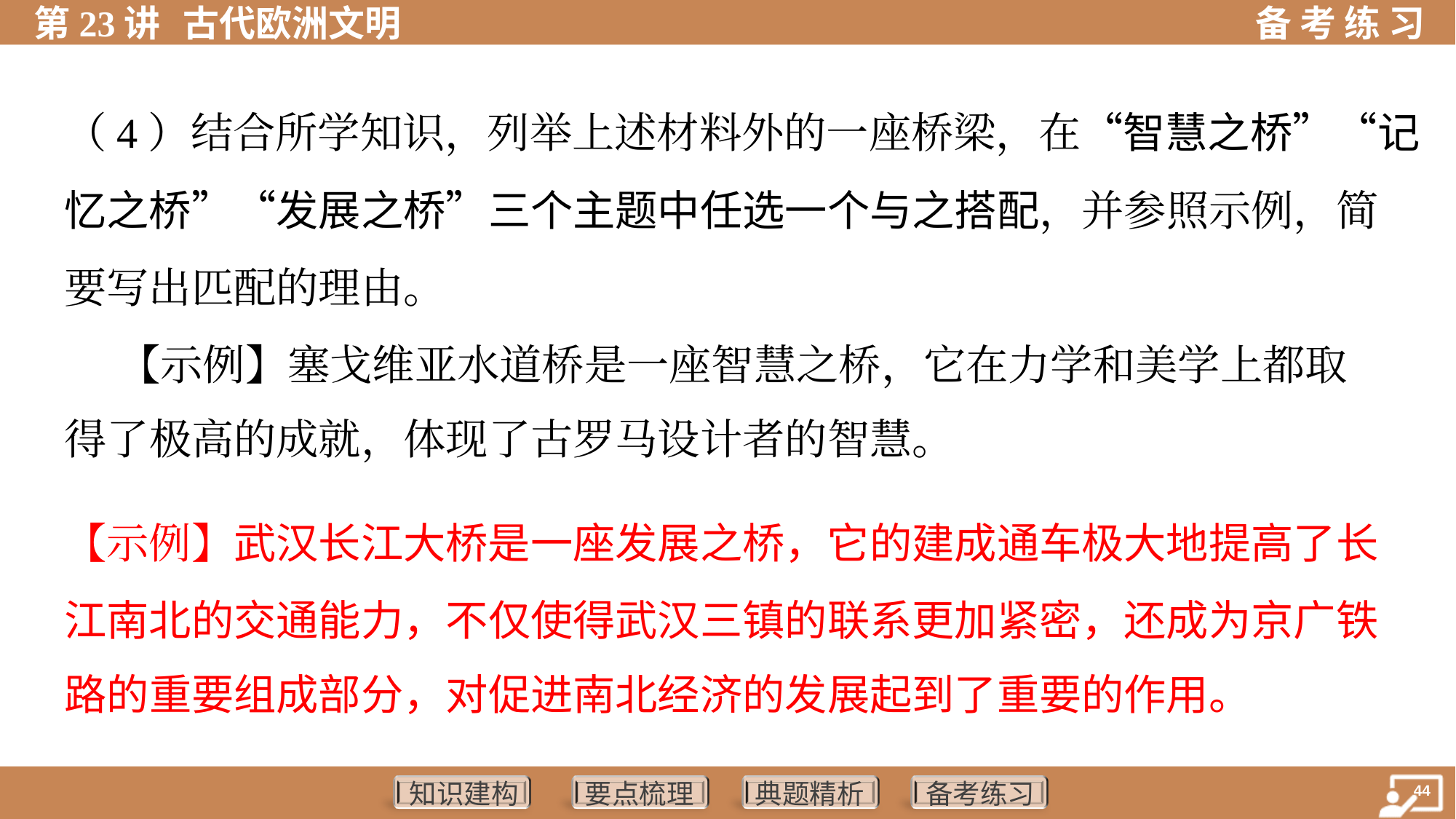

（4）结合所学知识，列举上述材料外的一座桥梁，在“智慧之桥”“记
忆之桥”“发展之桥”三个主题中任选一个与之搭配，并参照示例，简
要写出匹配的理由。
    【示例】塞戈维亚水道桥是一座智慧之桥，它在力学和美学上都取
得了极高的成就，体现了古罗马设计者的智慧。
【示例】武汉长江大桥是一座发展之桥，它的建成通车极大地提高了长
江南北的交通能力，不仅使得武汉三镇的联系更加紧密，还成为京广铁
路的重要组成部分，对促进南北经济的发展起到了重要的作用。